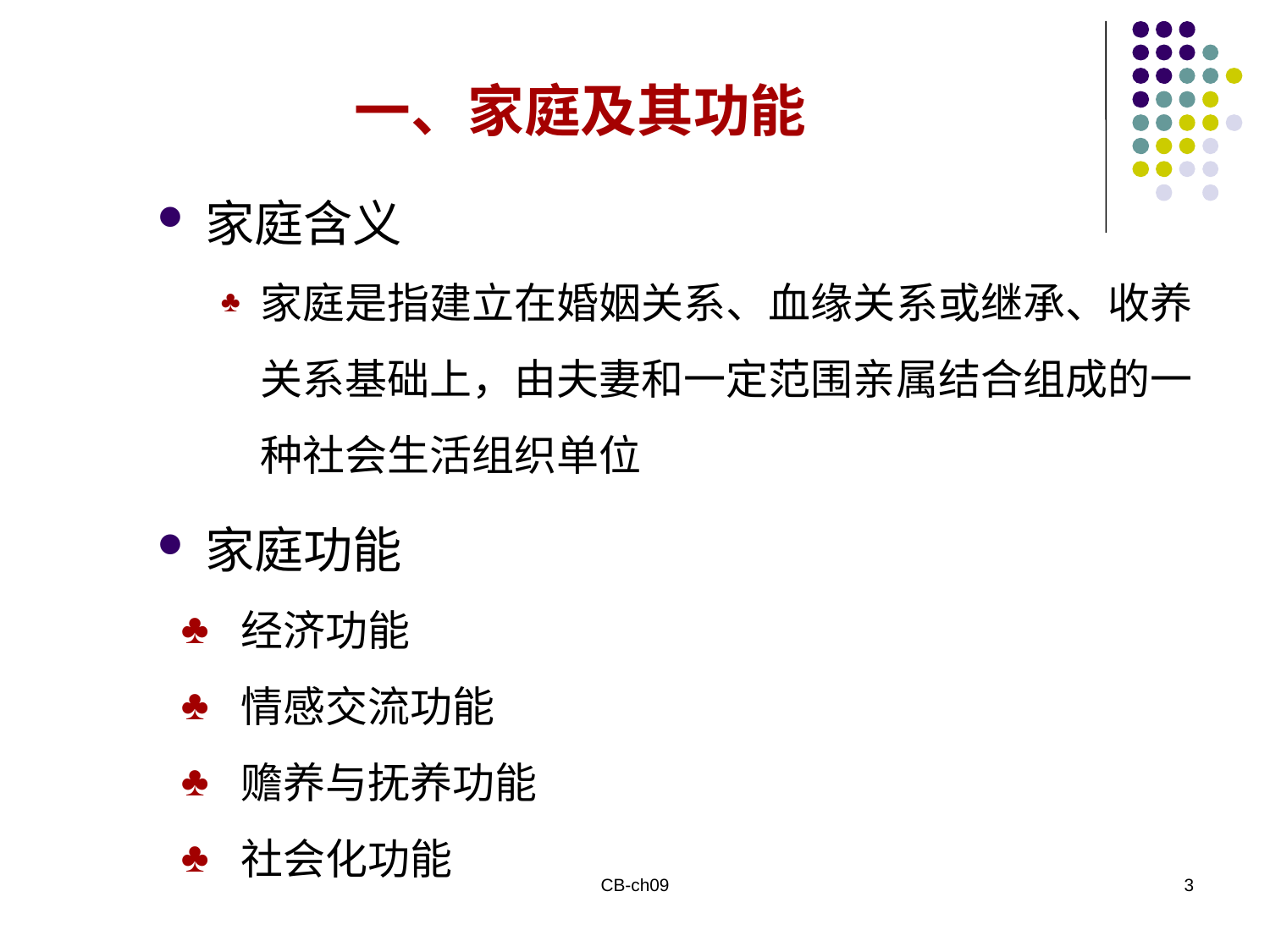

一、家庭及其功能
家庭含义
家庭是指建立在婚姻关系、血缘关系或继承、收养关系基础上，由夫妻和一定范围亲属结合组成的一种社会生活组织单位
家庭功能
 经济功能
 情感交流功能
 赡养与抚养功能
 社会化功能

CB-ch09
3